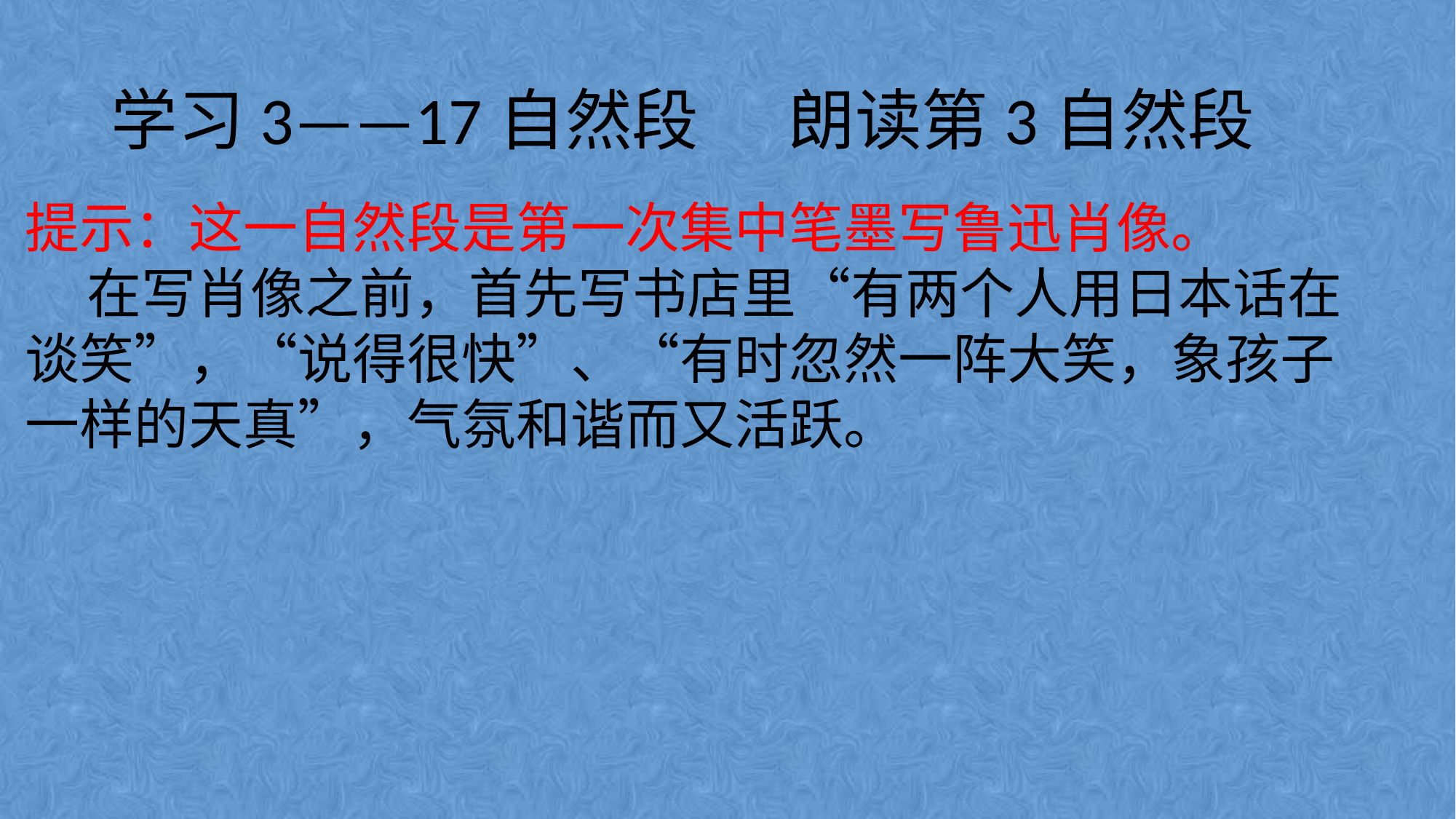

# 学习3——17自然段      朗读第3自然段
提示：这一自然段是第一次集中笔墨写鲁迅肖像。
    在写肖像之前，首先写书店里“有两个人用日本话在谈笑”，“说得很快”、“有时忽然一阵大笑，象孩子一样的天真”，气氛和谐而又活跃。